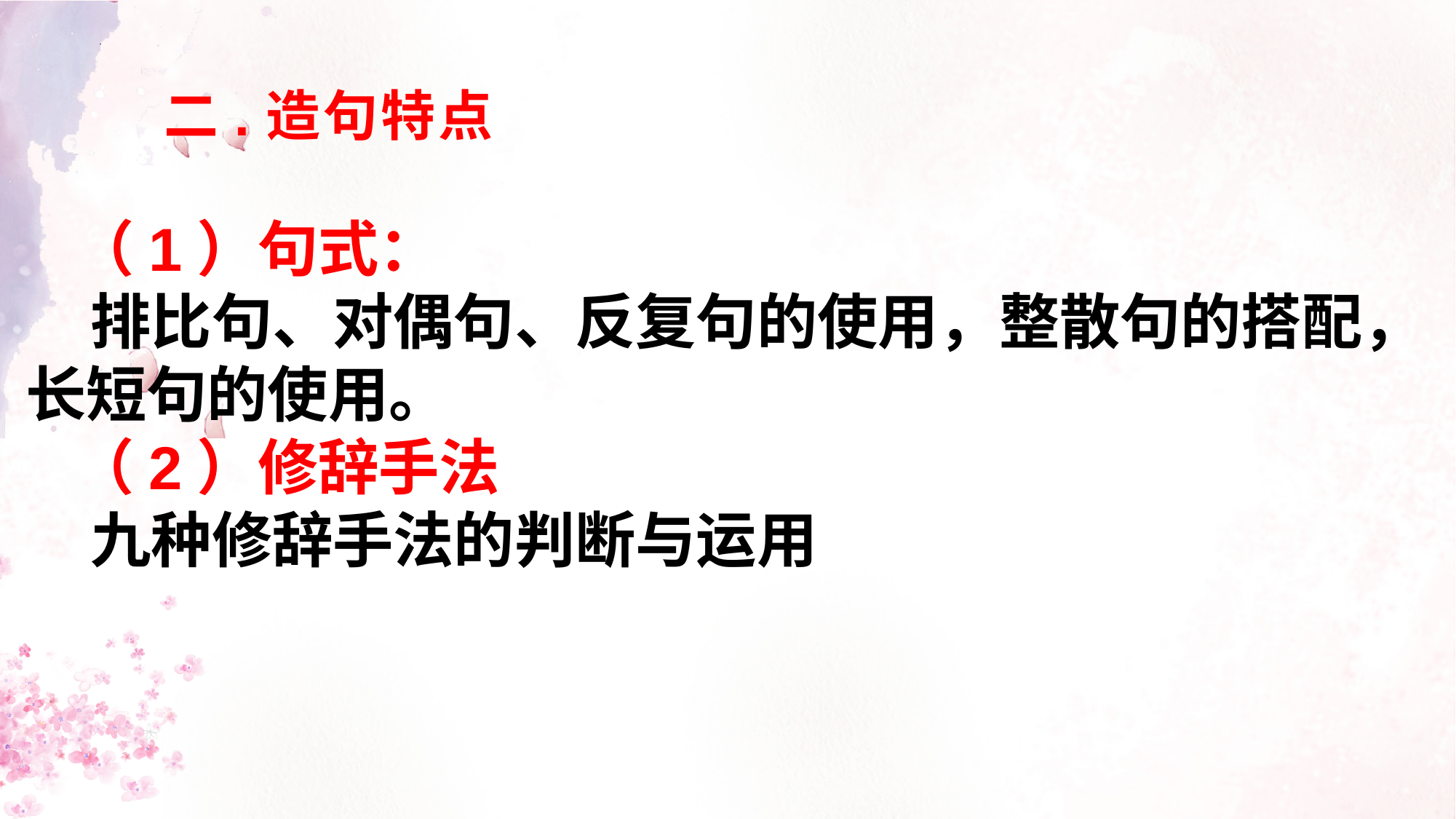

二.造句特点
  （1）句式：
   排比句、对偶句、反复句的使用，整散句的搭配，长短句的使用。
  （2）修辞手法
   九种修辞手法的判断与运用